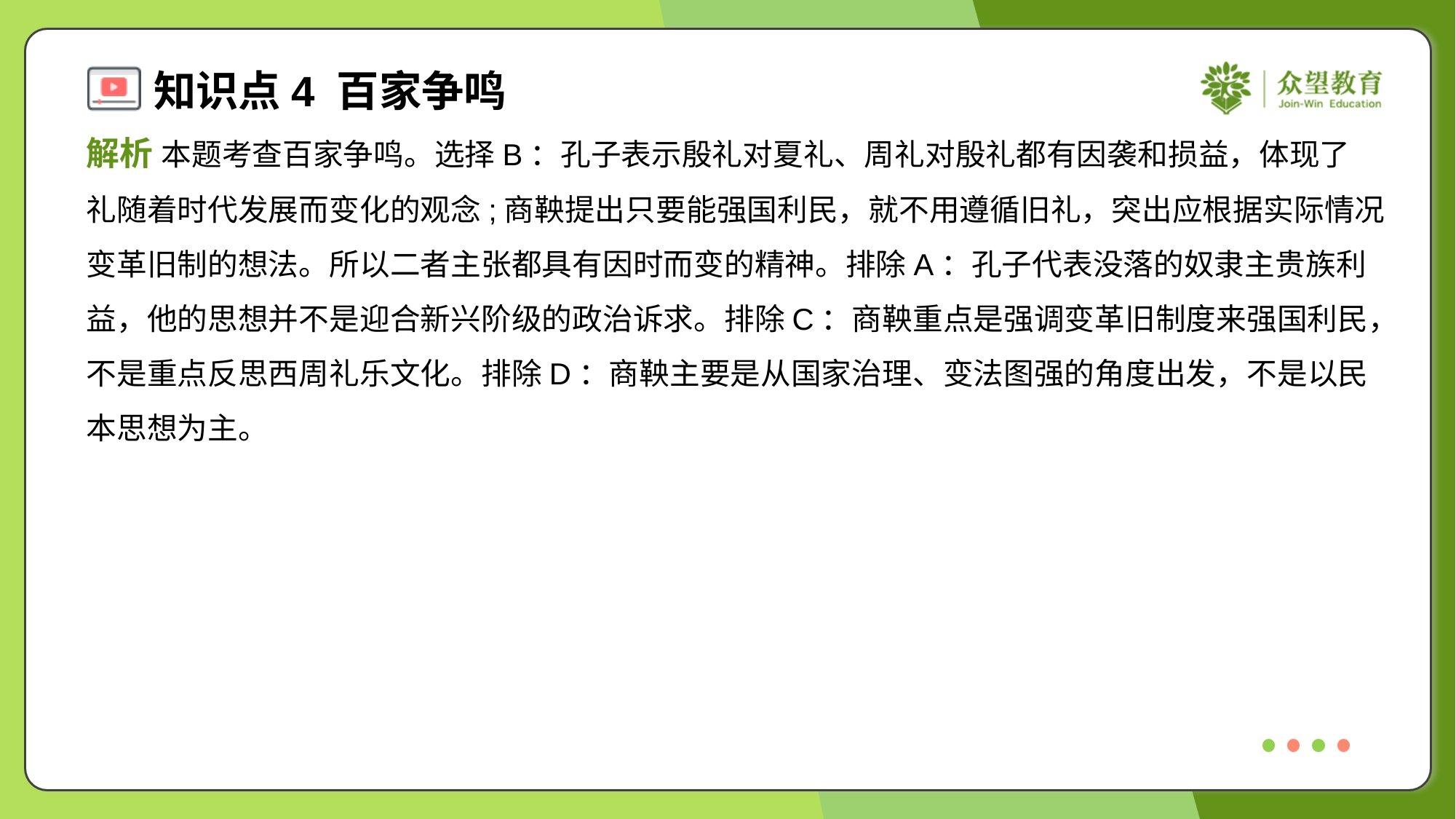

解析 本题考查百家争鸣。选择B：孔子表示殷礼对夏礼、周礼对殷礼都有因袭和损益，体现了
礼随着时代发展而变化的观念;商鞅提出只要能强国利民，就不用遵循旧礼，突出应根据实际情况
变革旧制的想法。所以二者主张都具有因时而变的精神。排除A：孔子代表没落的奴隶主贵族利
益，他的思想并不是迎合新兴阶级的政治诉求。排除C：商鞅重点是强调变革旧制度来强国利民，
不是重点反思西周礼乐文化。排除D：商鞅主要是从国家治理、变法图强的角度出发，不是以民
本思想为主。